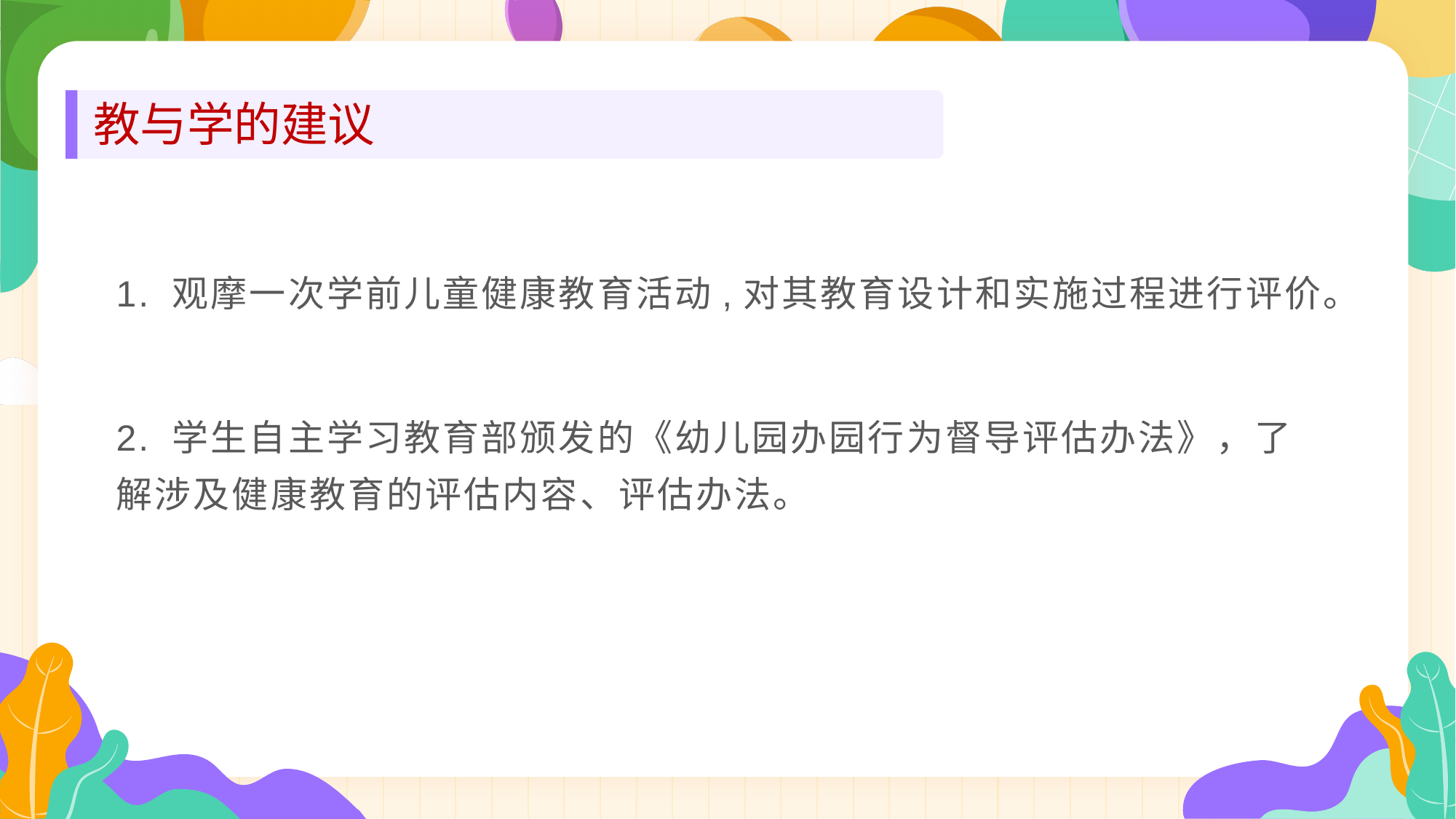

教与学的建议
1. 观摩一次学前儿童健康教育活动,对其教育设计和实施过程进行评价。

2. 学生自主学习教育部颁发的《幼儿园办园行为督导评估办法》，了解涉及健康教育的评估内容、评估办法。